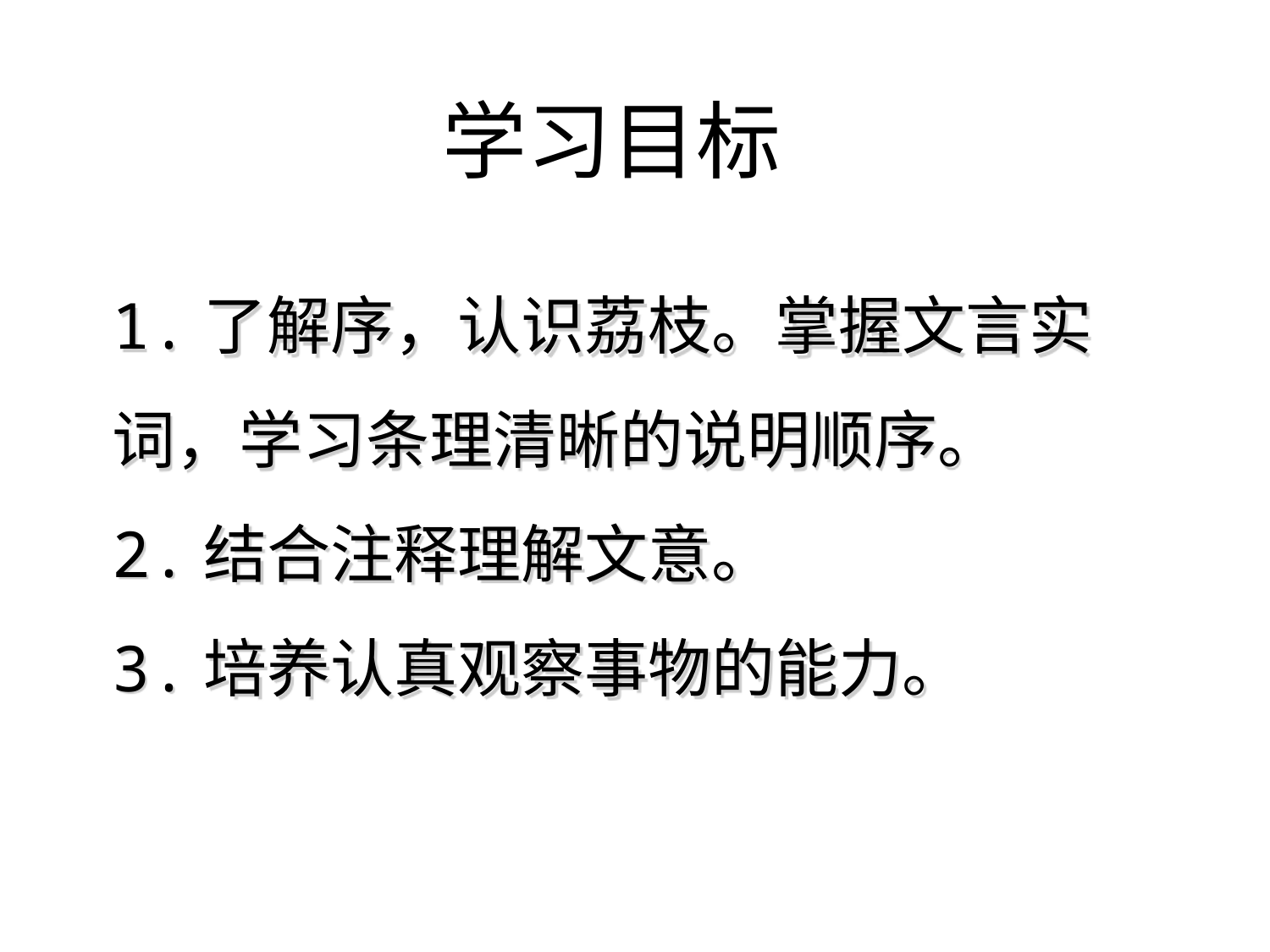

学习目标

1.了解序，认识荔枝。掌握文言实词，学习条理清晰的说明顺序。
2.结合注释理解文意。
3.培养认真观察事物的能力。